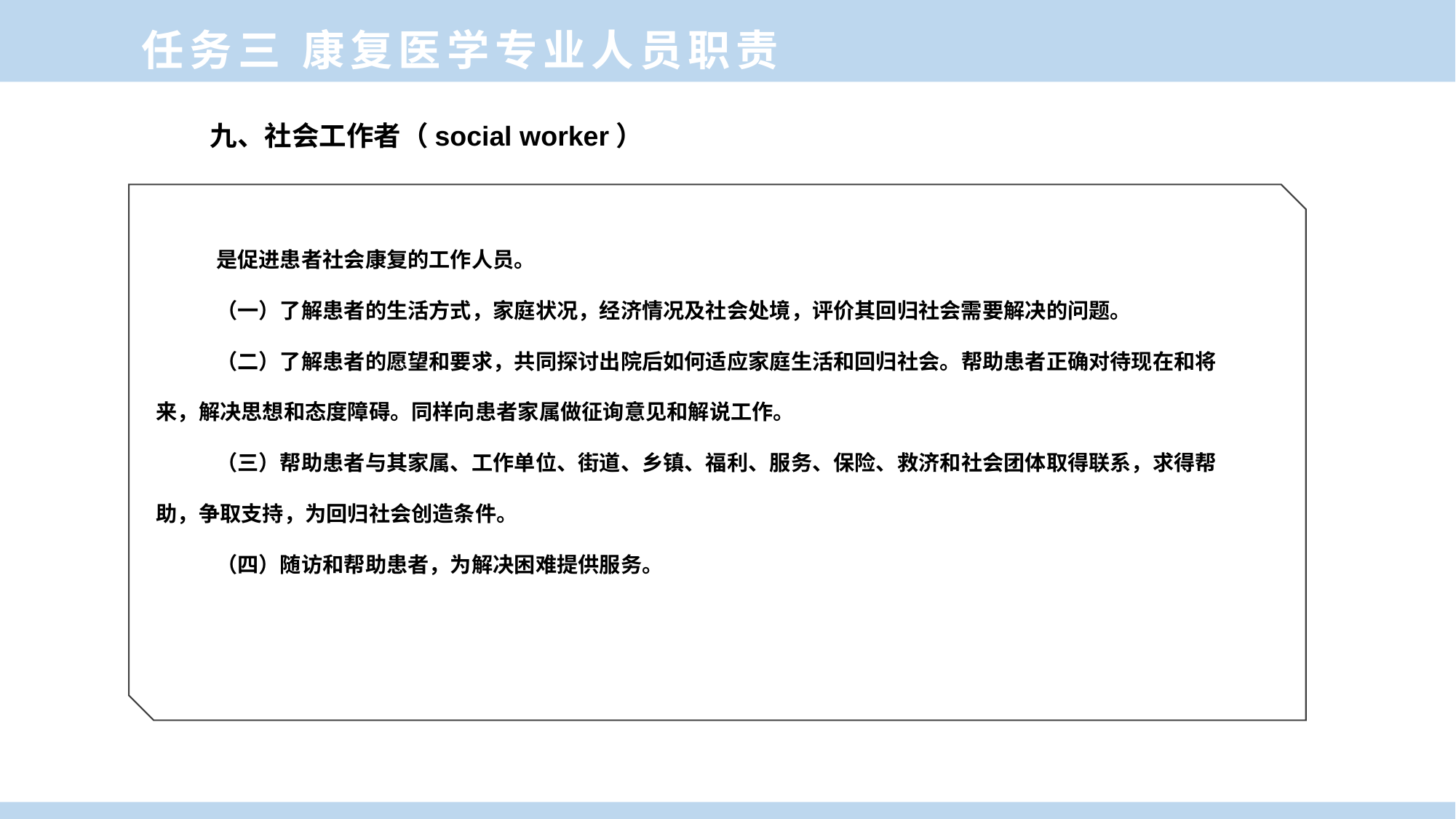

任务三 康复医学专业人员职责
九、社会工作者（social worker）

是促进患者社会康复的工作人员。
（一）了解患者的生活方式，家庭状况，经济情况及社会处境，评价其回归社会需要解决的问题。
（二）了解患者的愿望和要求，共同探讨出院后如何适应家庭生活和回归社会。帮助患者正确对待现在和将来，解决思想和态度障碍。同样向患者家属做征询意见和解说工作。
（三）帮助患者与其家属、工作单位、街道、乡镇、福利、服务、保险、救济和社会团体取得联系，求得帮助，争取支持，为回归社会创造条件。
（四）随访和帮助患者，为解决困难提供服务。